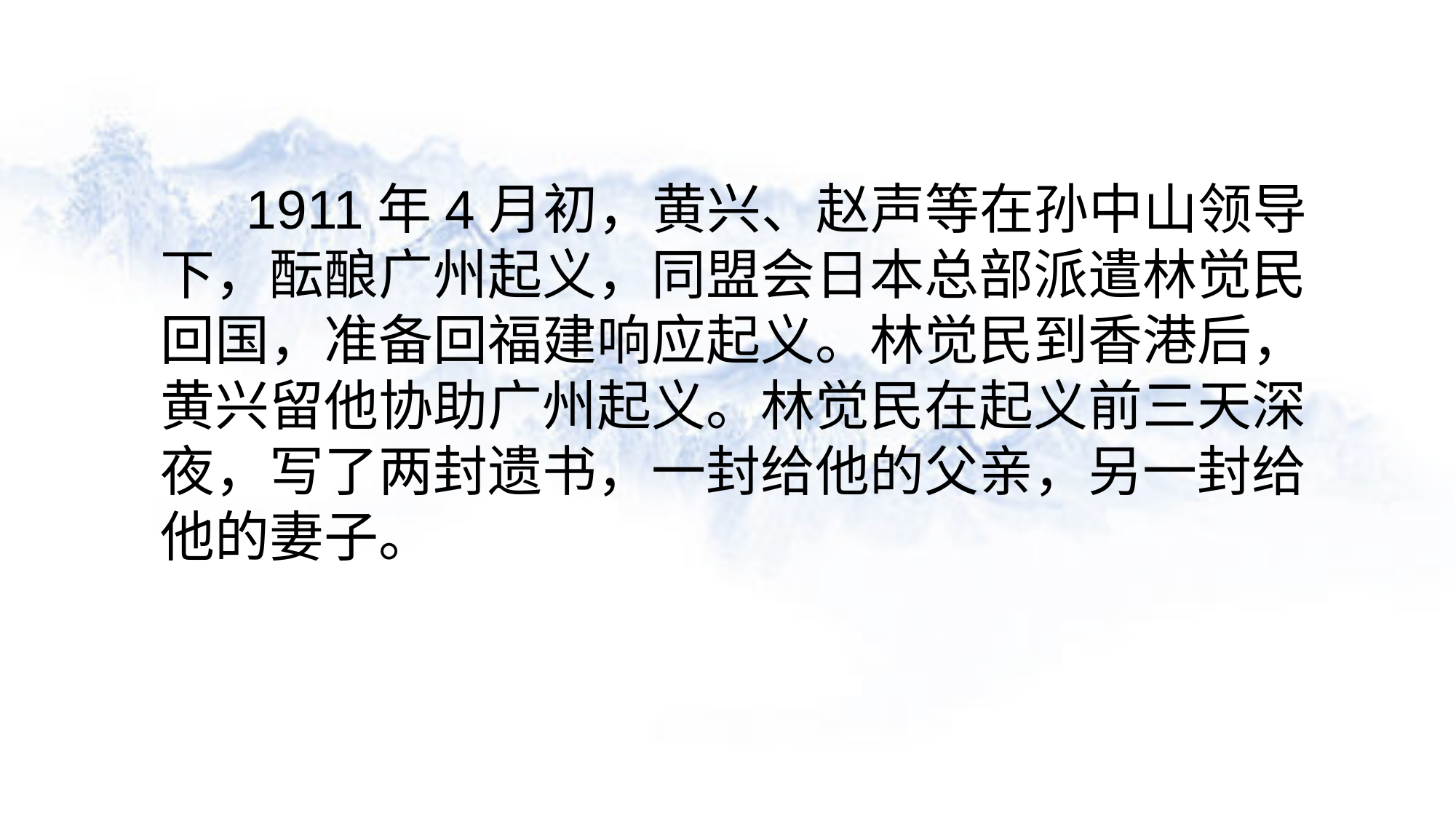

1911年4月初，黄兴、赵声等在孙中山领导下，酝酿广州起义，同盟会日本总部派遣林觉民回国，准备回福建响应起义。林觉民到香港后，黄兴留他协助广州起义。林觉民在起义前三天深夜，写了两封遗书，一封给他的父亲，另一封给他的妻子。